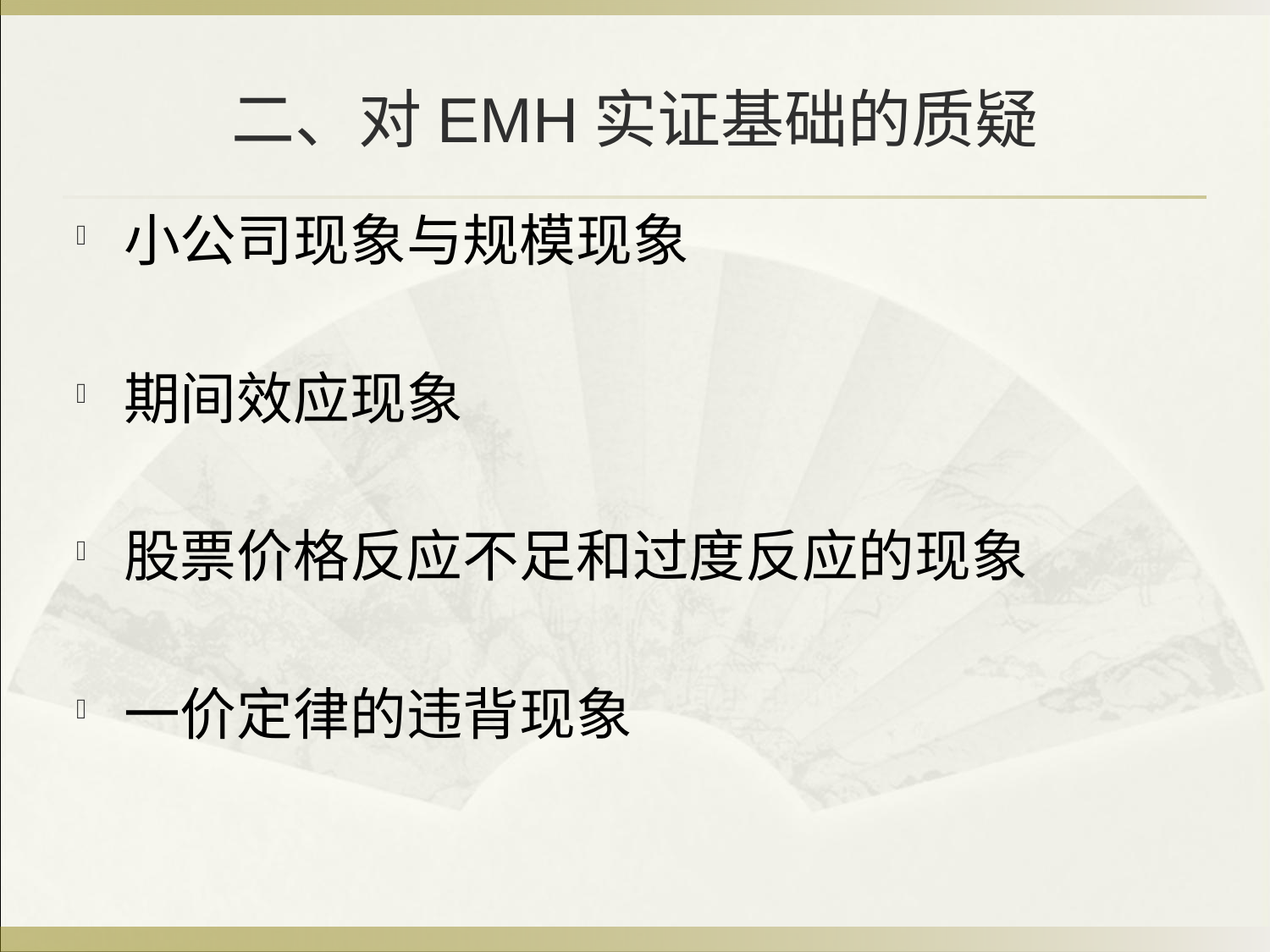

# 二、对EMH实证基础的质疑
小公司现象与规模现象

期间效应现象

股票价格反应不足和过度反应的现象

一价定律的违背现象